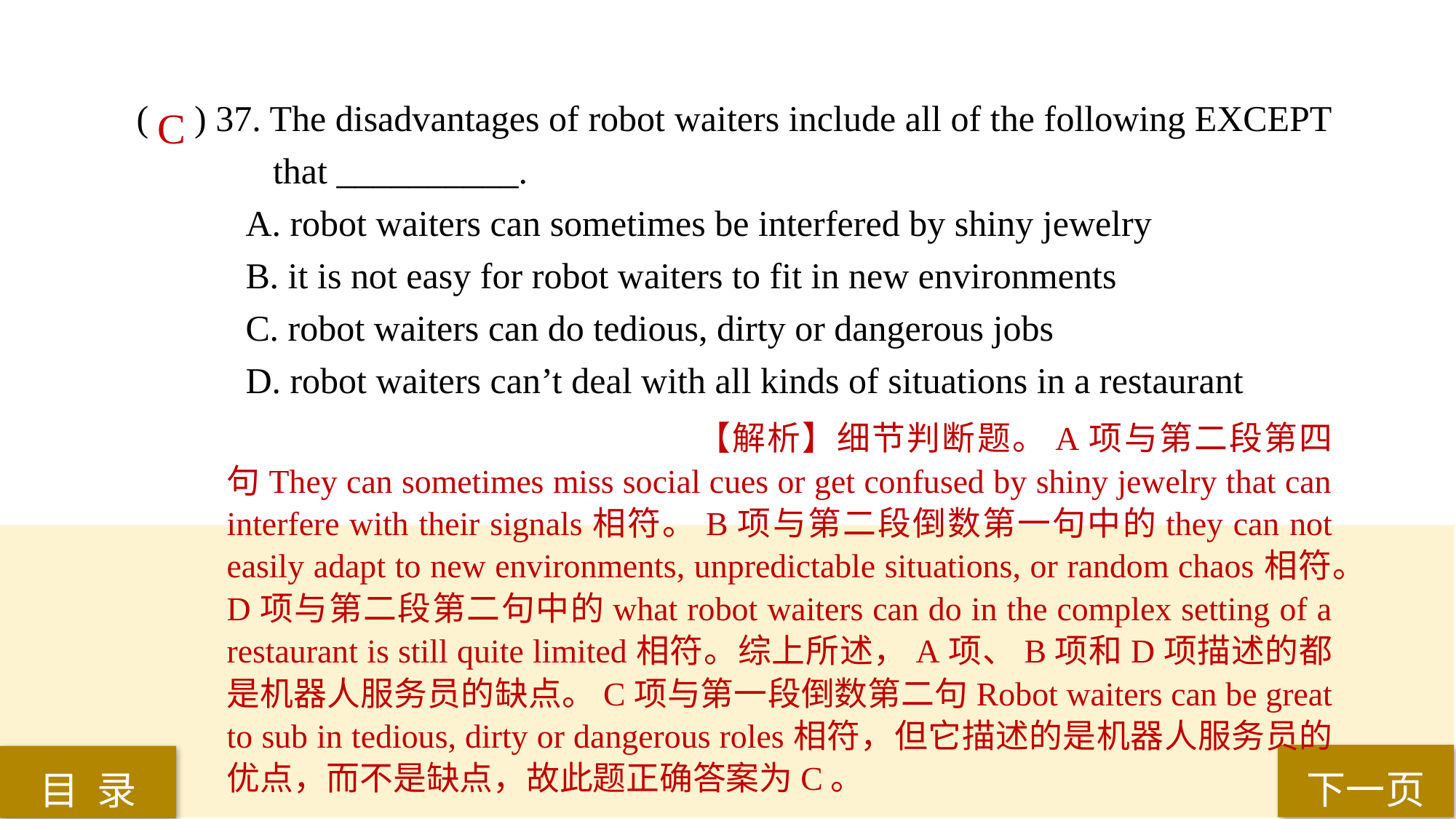

(     ) 37. The disadvantages of robot waiters include all of the following EXCEPT
   that __________.
A. robot waiters can sometimes be interfered by shiny jewelry
B. it is not easy for robot waiters to fit in new environments
C. robot waiters can do tedious, dirty or dangerous jobs
D. robot waiters can’t deal with all kinds of situations in a restaurant
C
【解析】细节判断题。A项与第二段第四句They can sometimes miss social cues or get confused by shiny jewelry that can interfere with their signals相符。B项与第二段倒数第一句中的they can not easily adapt to new environments, unpredictable situations, or random chaos相符。D项与第二段第二句中的what robot waiters can do in the complex setting of a restaurant is still quite limited相符。综上所述，A项、B项和D项描述的都是机器人服务员的缺点。C项与第一段倒数第二句Robot waiters can be great to sub in tedious, dirty or dangerous roles相符，但它描述的是机器人服务员的优点，而不是缺点，故此题正确答案为C。